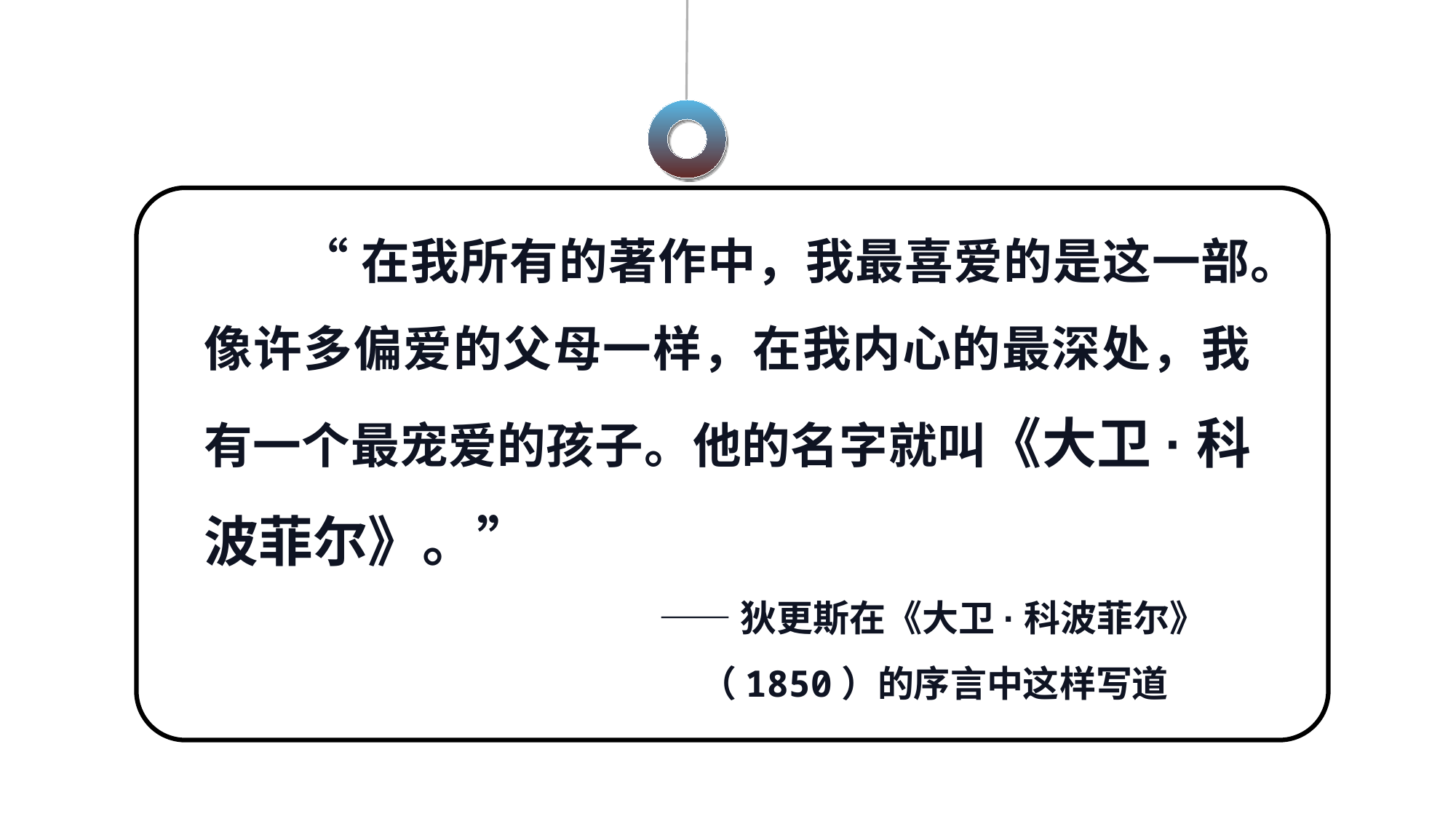

“在我所有的著作中，我最喜爱的是这一部。像许多偏爱的父母一样，在我内心的最深处，我有一个最宠爱的孩子。他的名字就叫《大卫·科波菲尔》。”

——狄更斯在《大卫·科波菲尔》
    （1850）的序言中这样写道